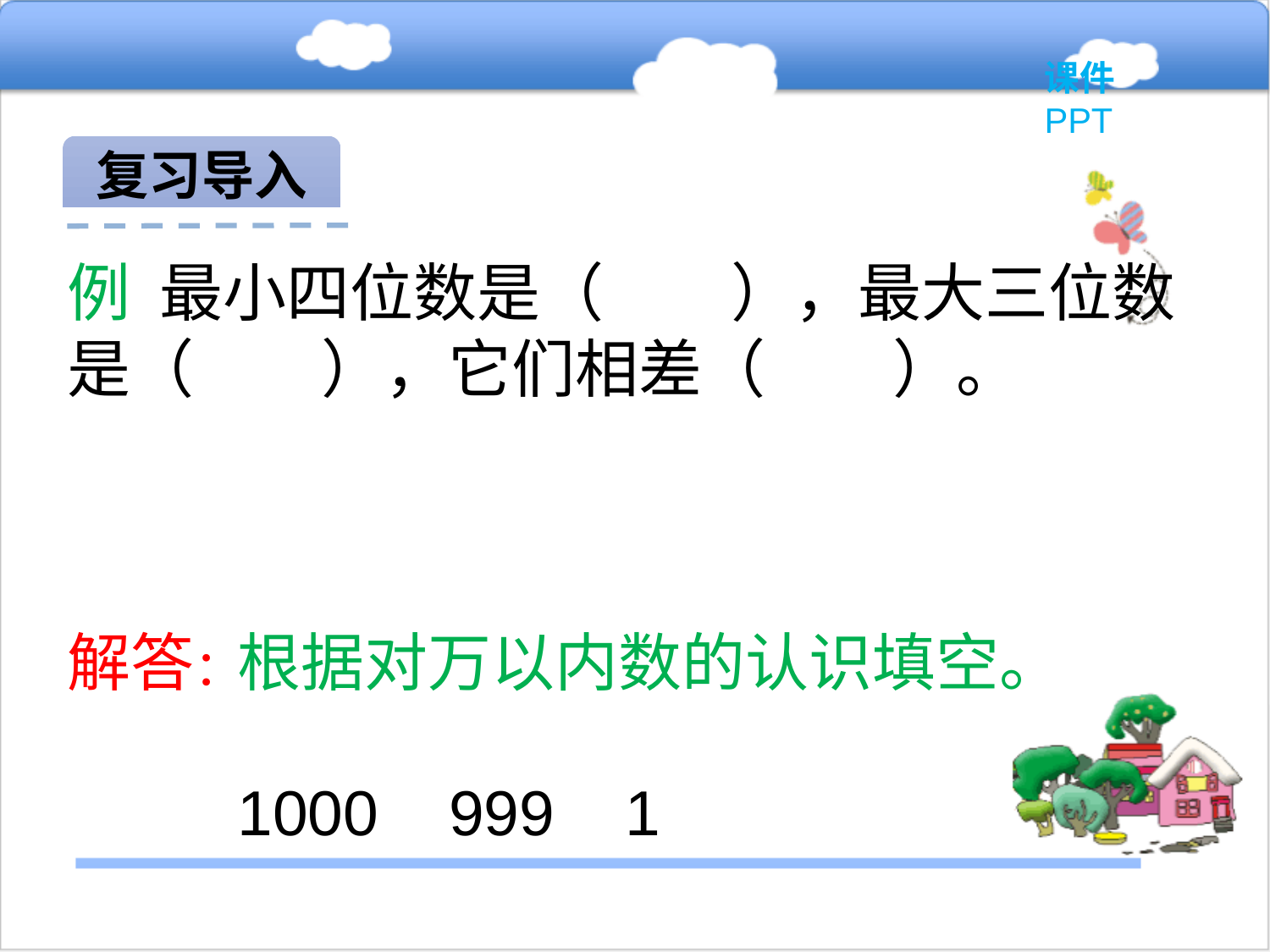

课件PPT
复习导入

例  最小四位数是（　　），最大三位数是（　　），它们相差（　　）。

解答：
根据对万以内数的认识填空。
1000    999    1